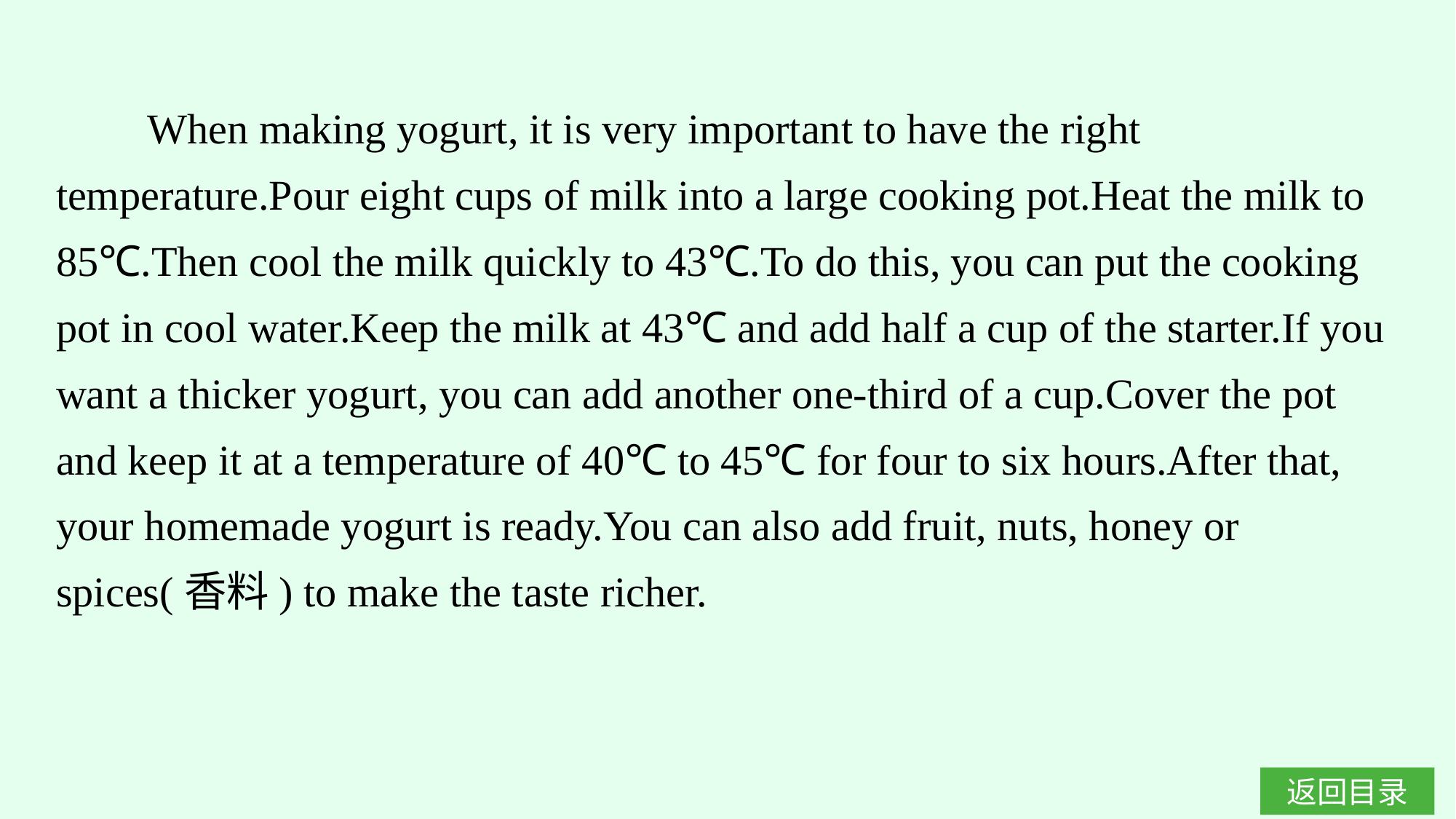

When making yogurt, it is very important to have the right temperature.Pour eight cups of milk into a large cooking pot.Heat the milk to 85℃.Then cool the milk quickly to 43℃.To do this, you can put the cooking pot in cool water.Keep the milk at 43℃ and add half a cup of the starter.If you want a thicker yogurt, you can add another one-third of a cup.Cover the pot and keep it at a temperature of 40℃ to 45℃ for four to six hours.After that, your homemade yogurt is ready.You can also add fruit, nuts, honey or spices(香料) to make the taste richer.